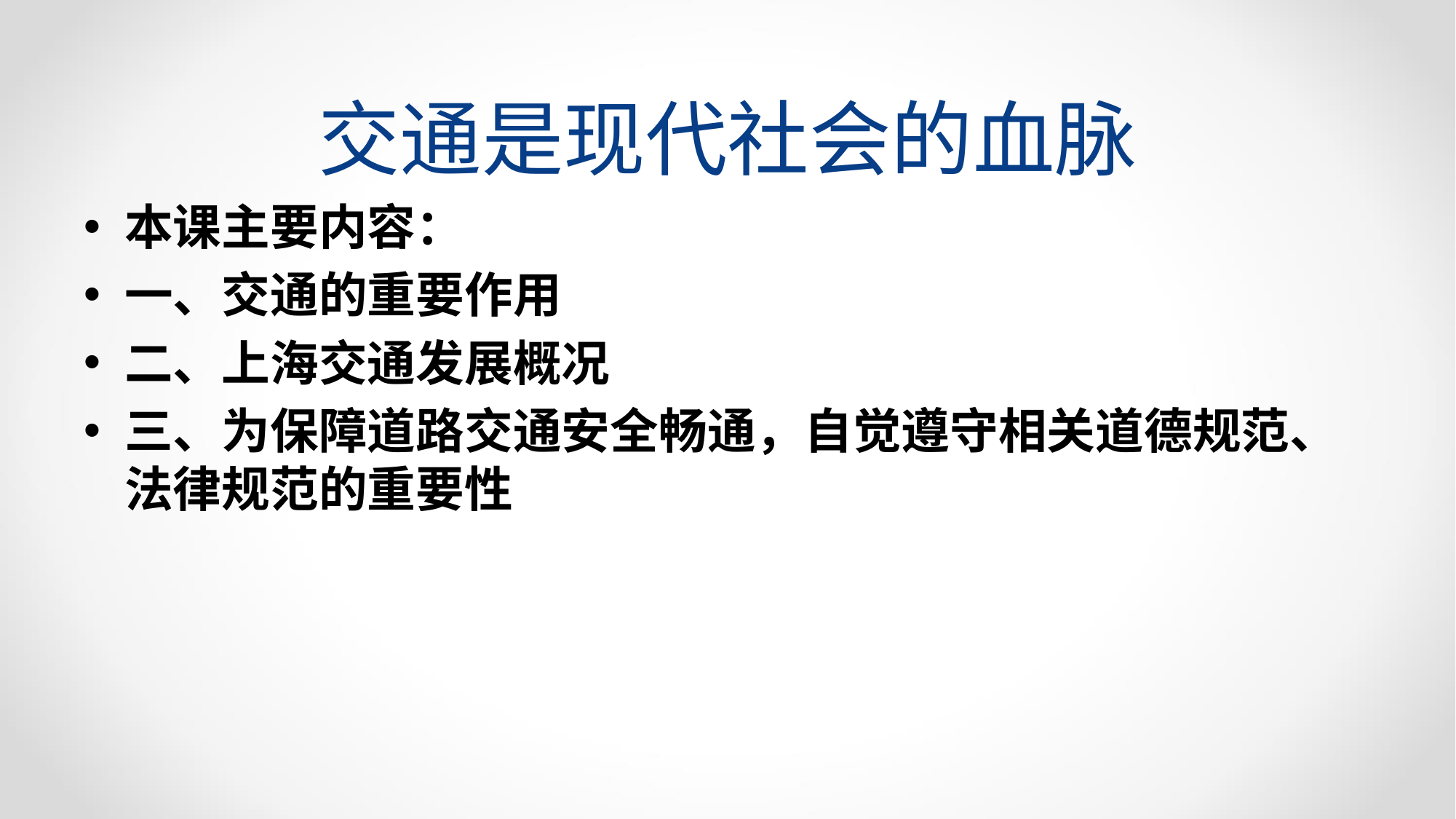

# 交通是现代社会的血脉
本课主要内容：
一、交通的重要作用
二、上海交通发展概况
三、为保障道路交通安全畅通，自觉遵守相关道德规范、法律规范的重要性